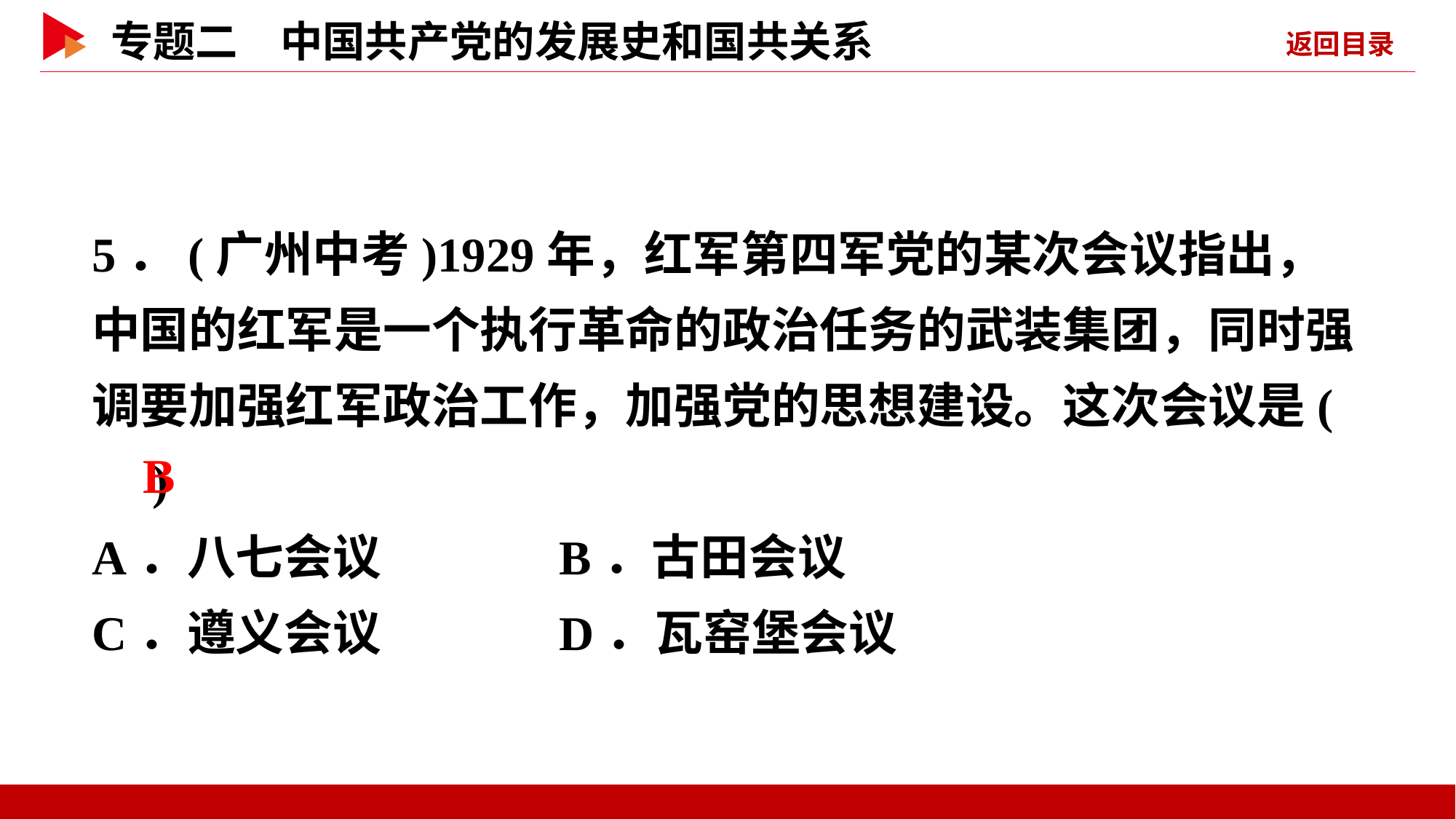

5．(广州中考)1929年，红军第四军党的某次会议指出，中国的红军是一个执行革命的政治任务的武装集团，同时强调要加强红军政治工作，加强党的思想建设。这次会议是(        )
A．八七会议               B．古田会议
C．遵义会议               D．瓦窑堡会议
   B